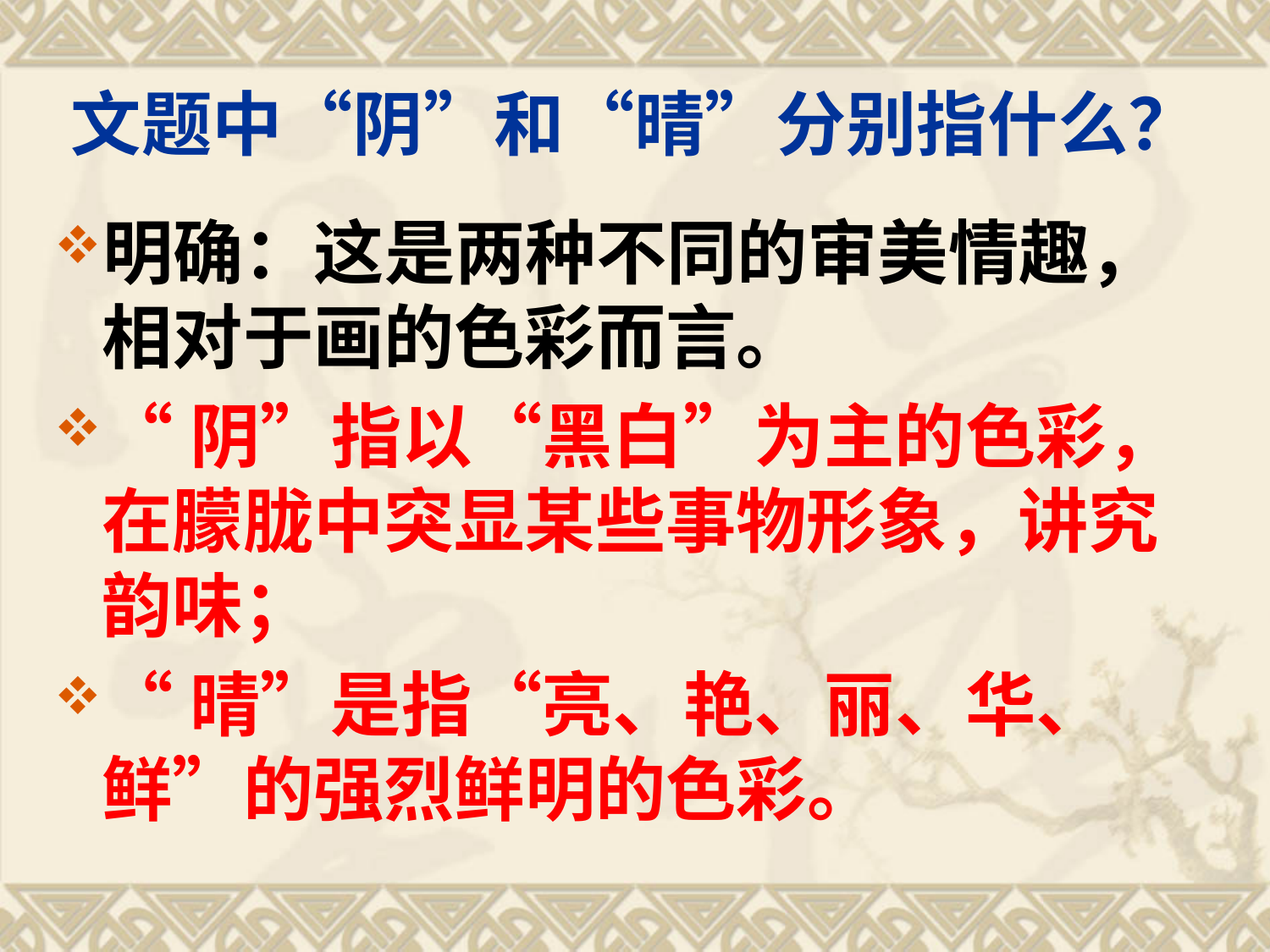

# 文题中“阴”和“晴”分别指什么？
明确：这是两种不同的审美情趣，相对于画的色彩而言。
“阴”指以“黑白”为主的色彩，在朦胧中突显某些事物形象，讲究韵味；
“晴”是指“亮、艳、丽、华、鲜”的强烈鲜明的色彩。